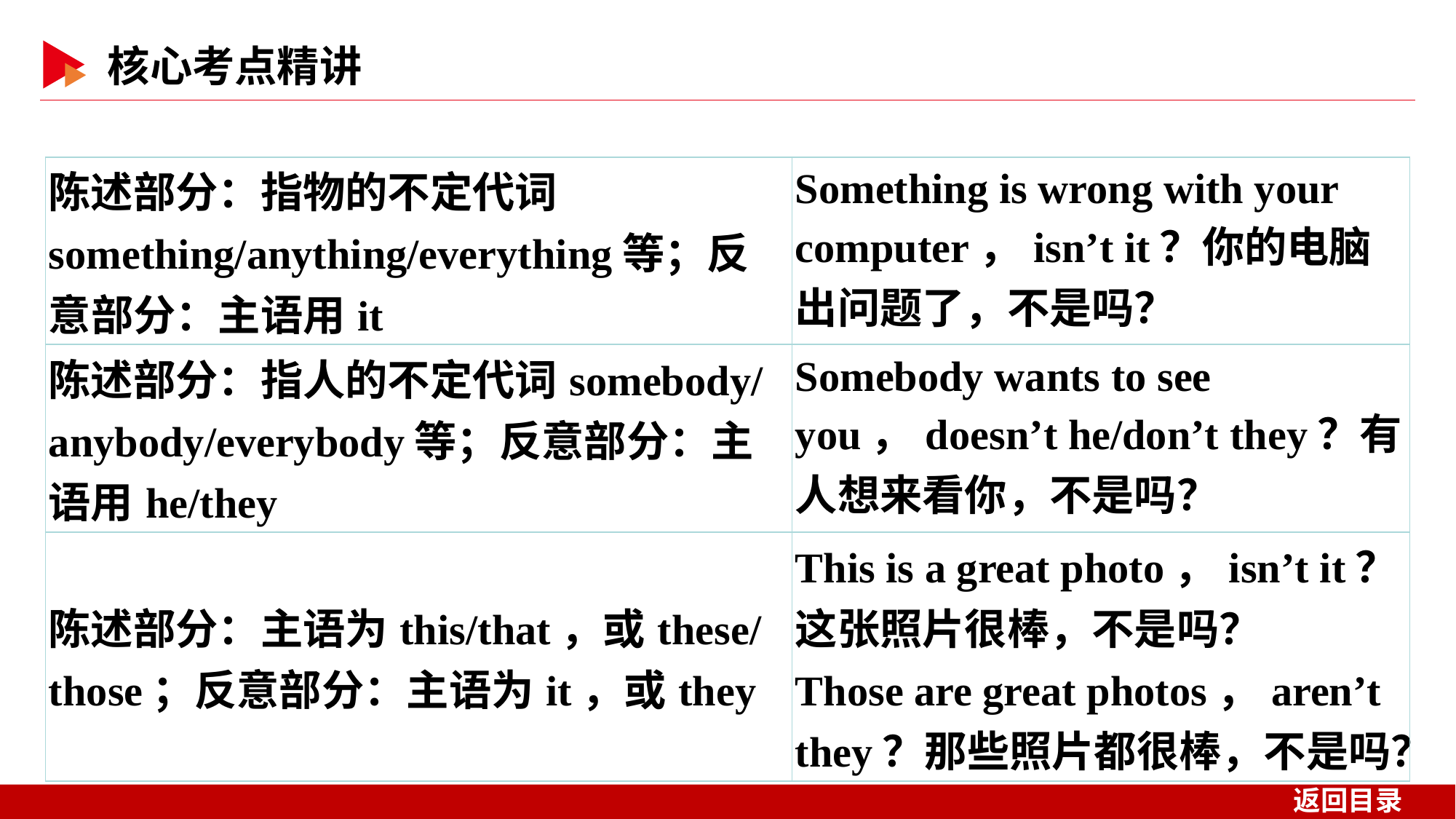

| 陈述部分：指物的不定代词something/anything/everything等；反意部分：主语用it | Something is wrong with your computer，isn’t it？你的电脑出问题了，不是吗？ |
| --- | --- |
| 陈述部分：指人的不定代词somebody/anybody/everybody等；反意部分：主语用he/they | Somebody wants to see you，doesn’t he/don’t they？有人想来看你，不是吗？ |
| 陈述部分：主语为this/that，或these/those；反意部分：主语为it，或they | This is a great photo，isn’t it？这张照片很棒，不是吗？ Those are great photos，aren’t they？那些照片都很棒，不是吗？ |